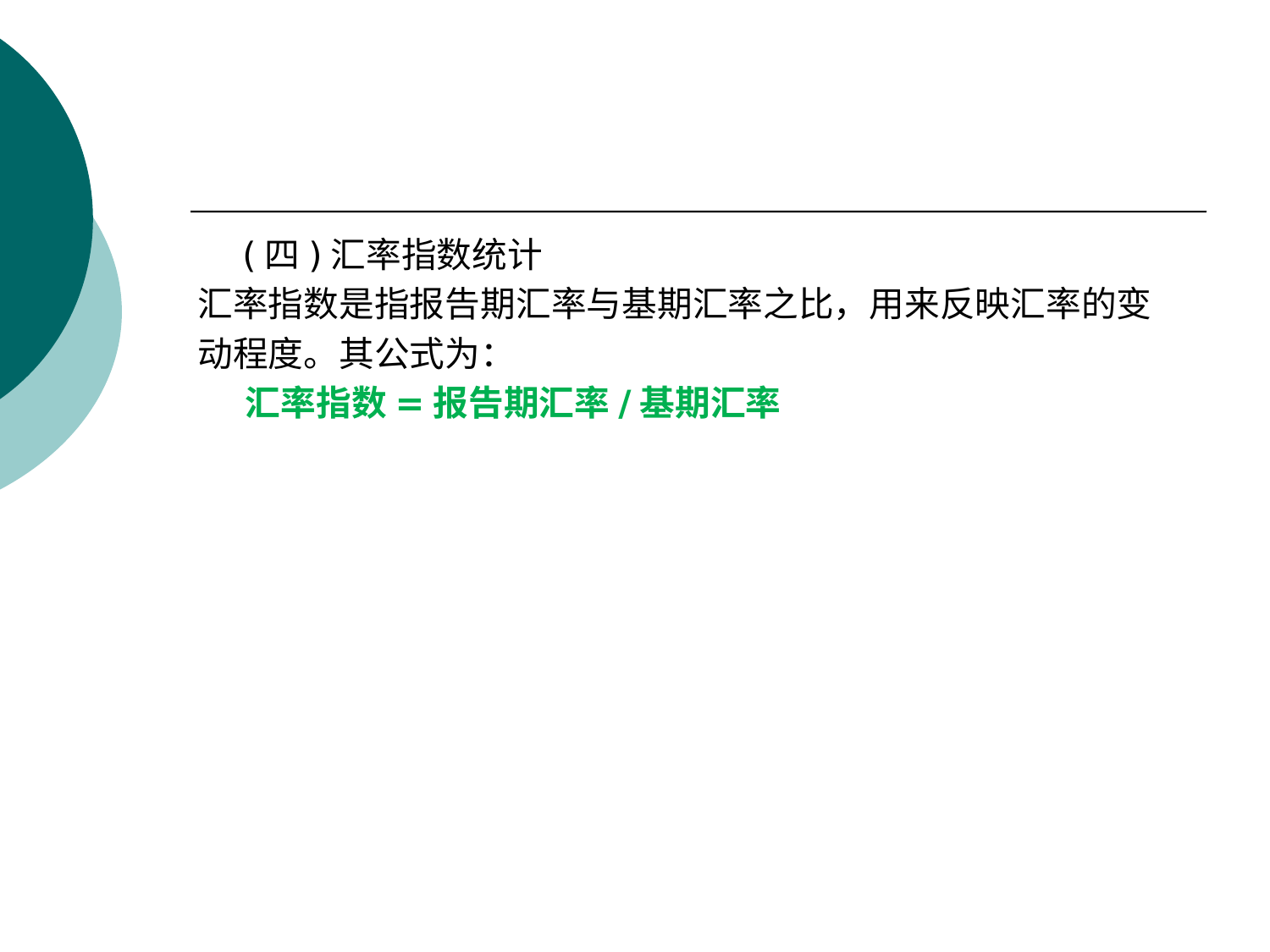

(四)汇率指数统计
汇率指数是指报告期汇率与基期汇率之比，用来反映汇率的变
动程度。其公式为：
     汇率指数=报告期汇率/基期汇率